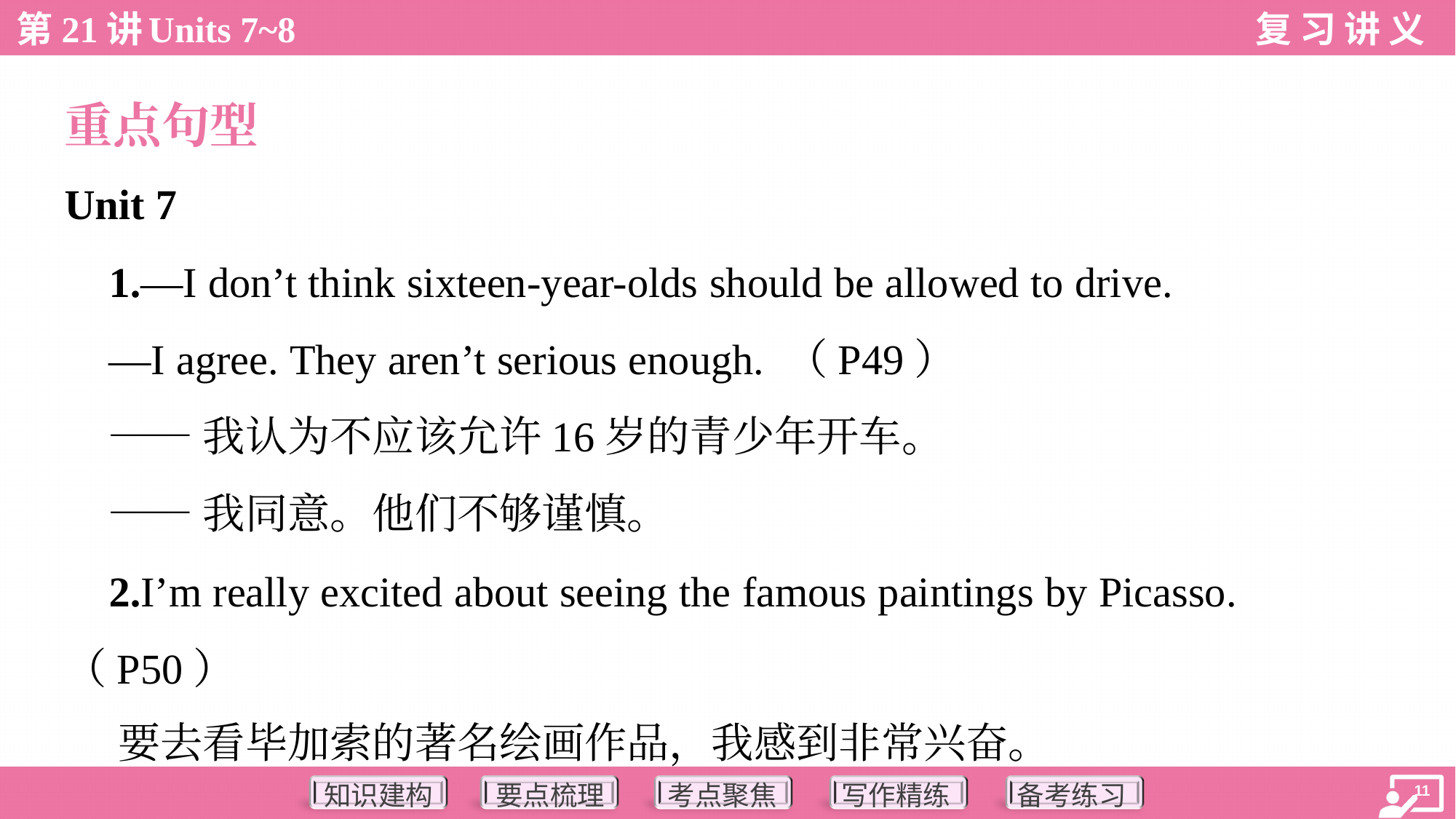

重点句型
Unit 7
    1.—I don’t think sixteen-year-olds should be allowed to drive.
    —I agree. They aren’t serious enough. （P49）
    ——我认为不应该允许16岁的青少年开车。
    ——我同意。他们不够谨慎。
    2.I’m really excited about seeing the famous paintings by Picasso.
（P50）
    要去看毕加索的著名绘画作品，我感到非常兴奋。